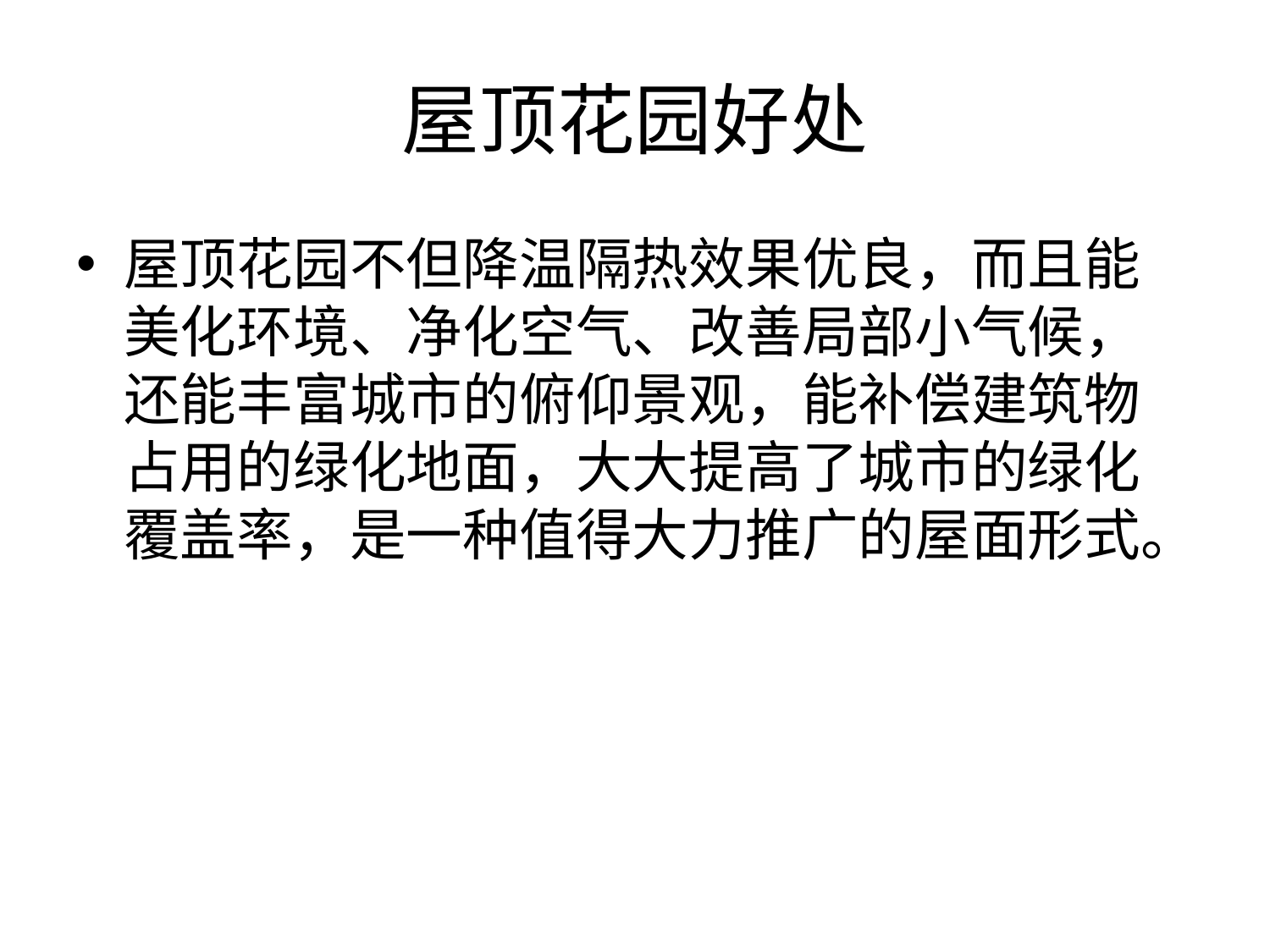

# 屋顶花园好处
屋顶花园不但降温隔热效果优良，而且能美化环境、净化空气、改善局部小气候，还能丰富城市的俯仰景观，能补偿建筑物占用的绿化地面，大大提高了城市的绿化覆盖率，是一种值得大力推广的屋面形式。